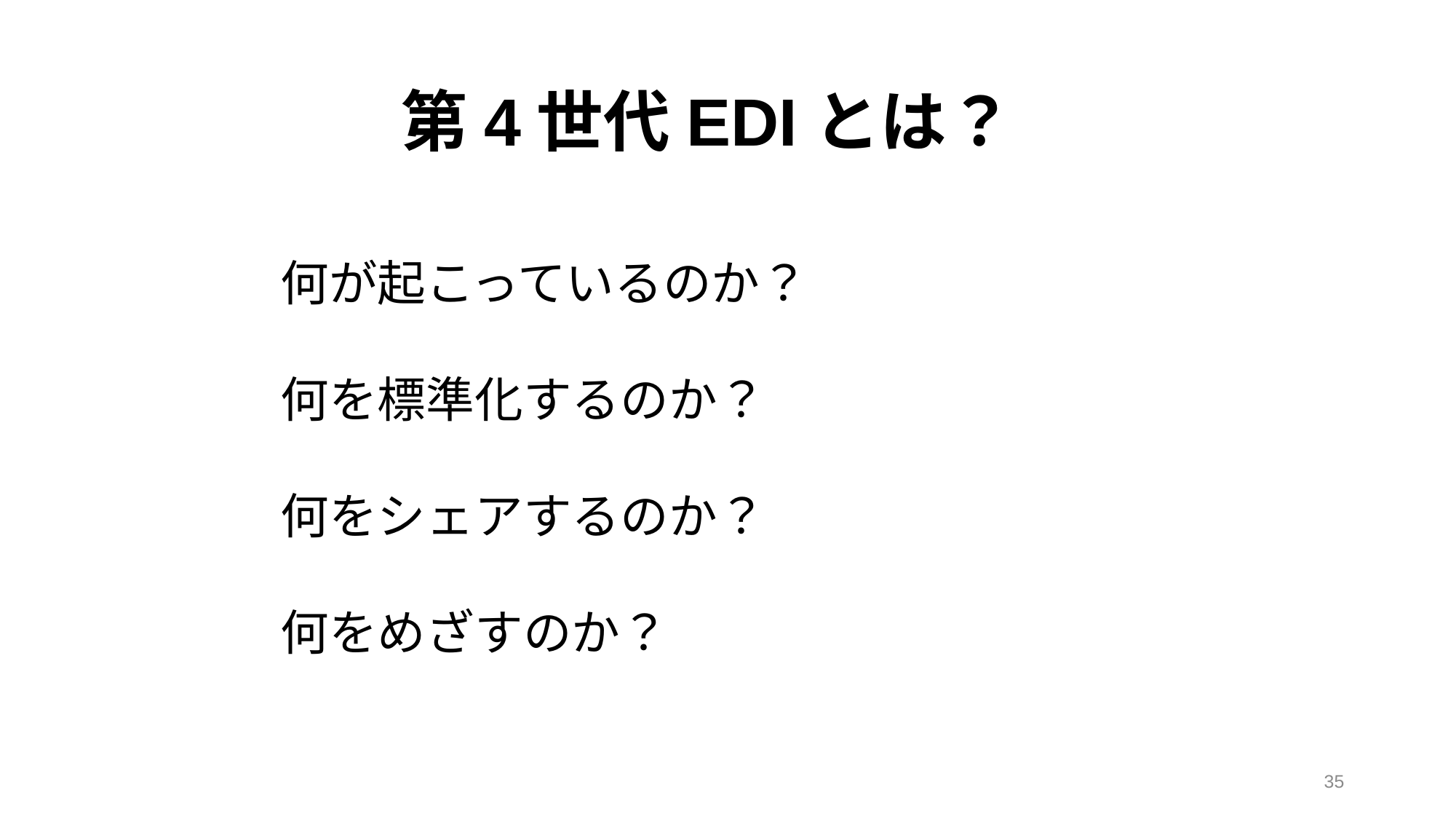

第4世代EDIとは？
何が起こっているのか？

何を標準化するのか？

何をシェアするのか？

何をめざすのか？
35